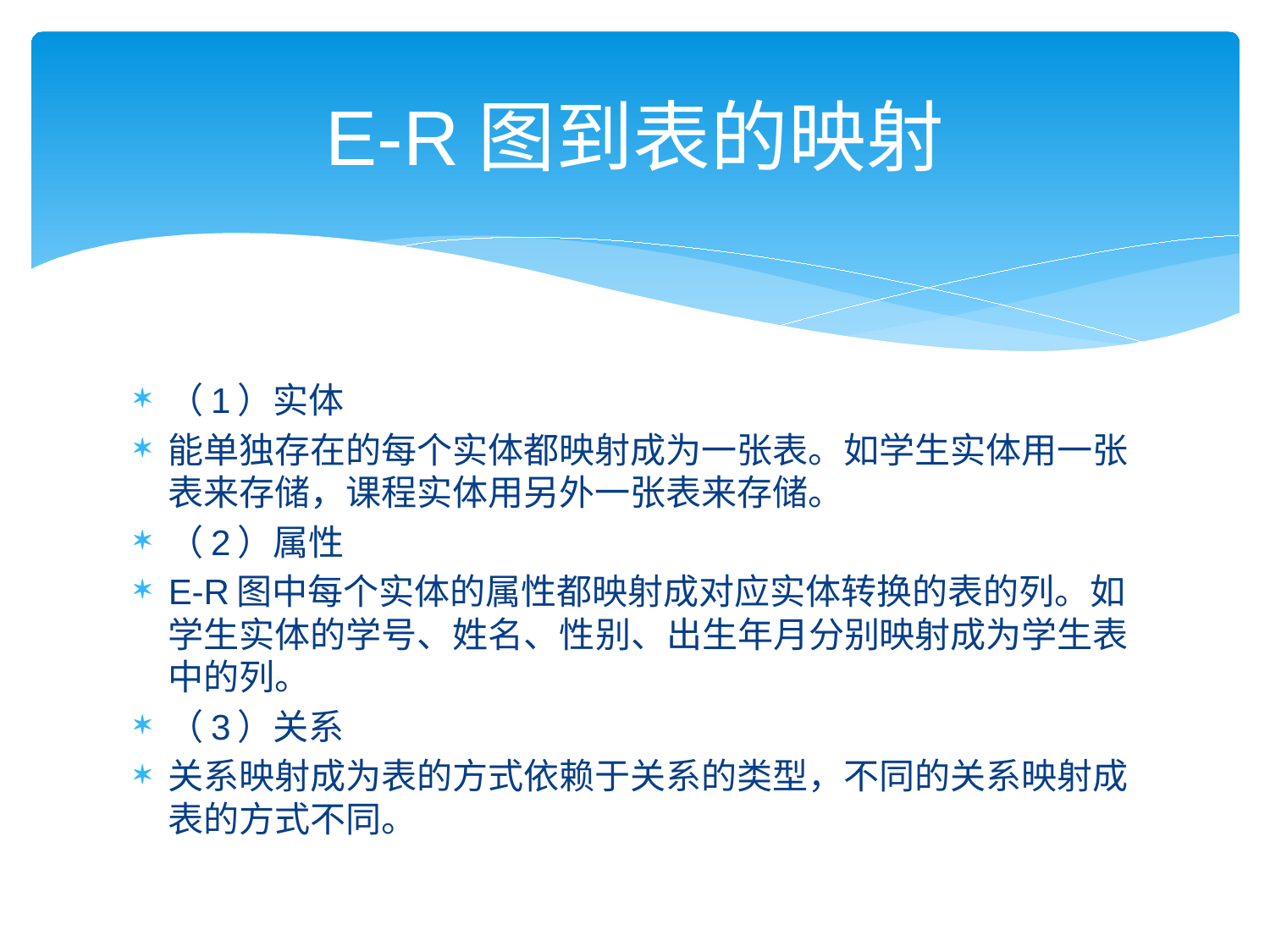

# E-R图到表的映射
（1）实体
能单独存在的每个实体都映射成为一张表。如学生实体用一张表来存储，课程实体用另外一张表来存储。
（2）属性
E-R图中每个实体的属性都映射成对应实体转换的表的列。如学生实体的学号、姓名、性别、出生年月分别映射成为学生表中的列。
（3）关系
关系映射成为表的方式依赖于关系的类型，不同的关系映射成表的方式不同。